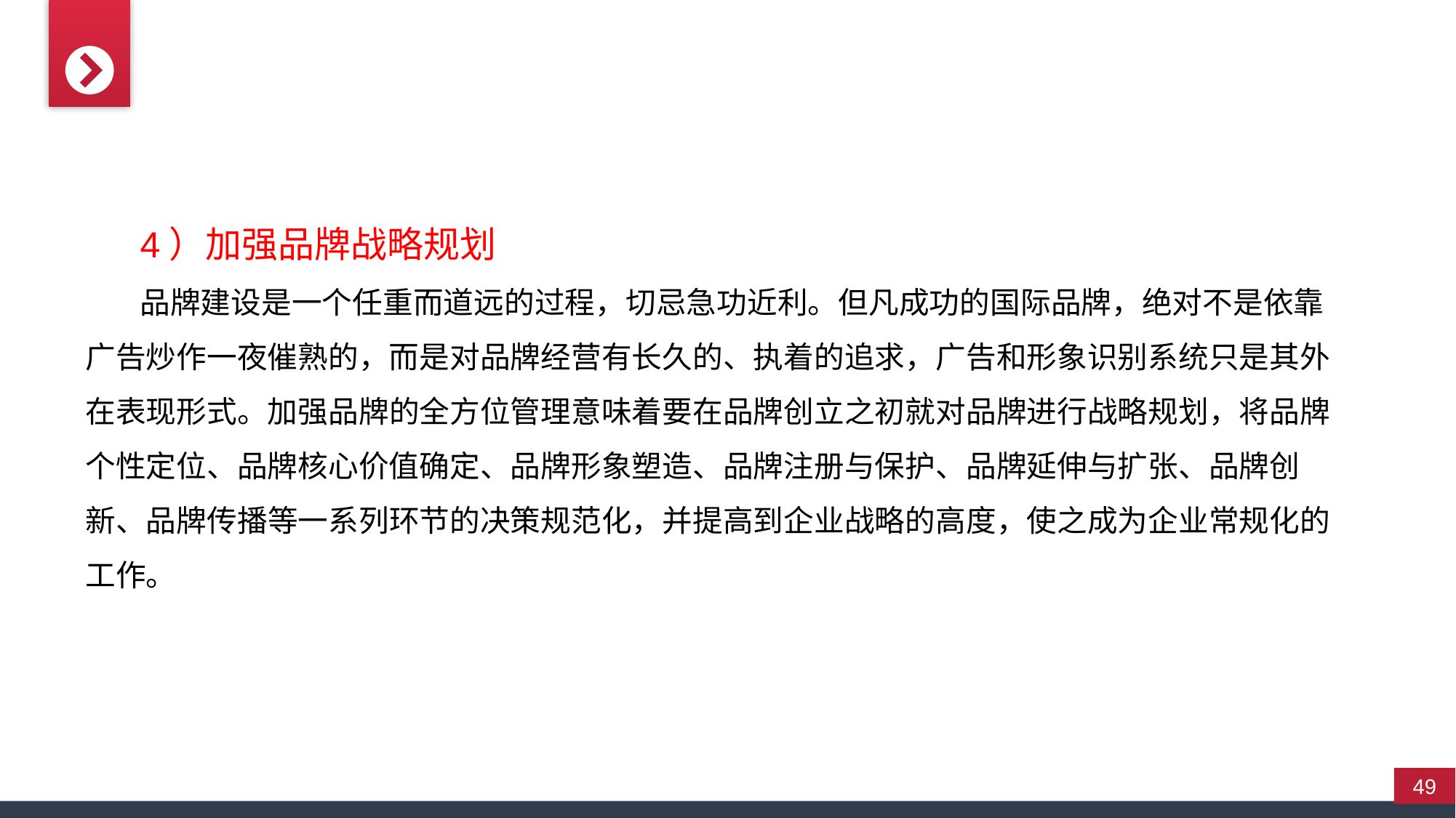

4）加强品牌战略规划
品牌建设是一个任重而道远的过程，切忌急功近利。但凡成功的国际品牌，绝对不是依靠广告炒作一夜催熟的，而是对品牌经营有长久的、执着的追求，广告和形象识别系统只是其外在表现形式。加强品牌的全方位管理意味着要在品牌创立之初就对品牌进行战略规划，将品牌个性定位、品牌核心价值确定、品牌形象塑造、品牌注册与保护、品牌延伸与扩张、品牌创新、品牌传播等一系列环节的决策规范化，并提高到企业战略的高度，使之成为企业常规化的工作。